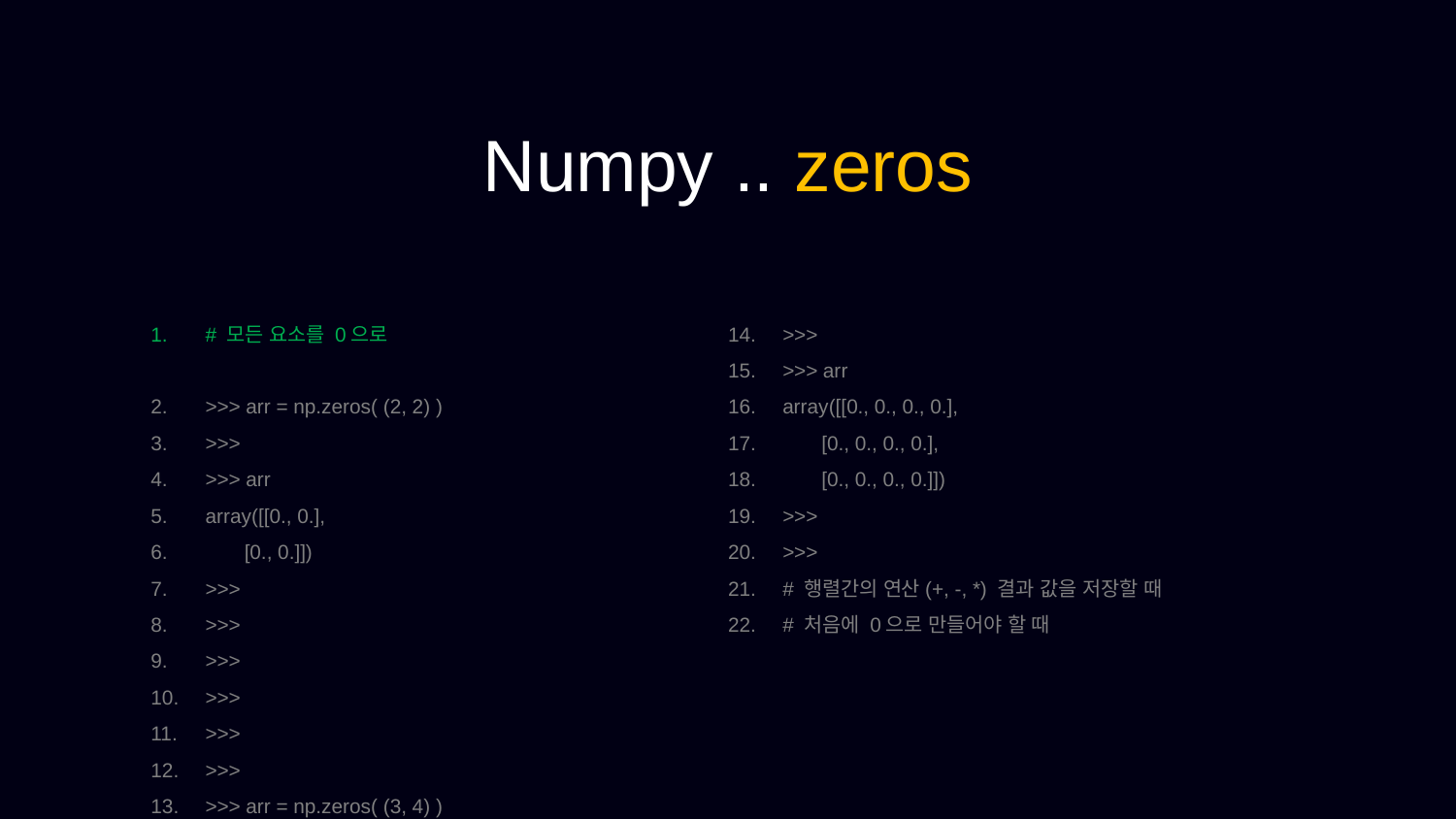

Numpy .. zeros
# 모든 요소를 0으로

>>> arr = np.zeros( (2, 2) )
>>>
>>> arr
array([[0., 0.],
       [0., 0.]])
>>>
>>>
>>>
>>>
>>>
>>>
>>> arr = np.zeros( (3, 4) )
>>>
>>> arr
array([[0., 0., 0., 0.],
       [0., 0., 0., 0.],
       [0., 0., 0., 0.]])
>>>
>>>
# 행렬간의 연산(+, -, *) 결과 값을 저장할 때
# 처음에 0으로 만들어야 할 때